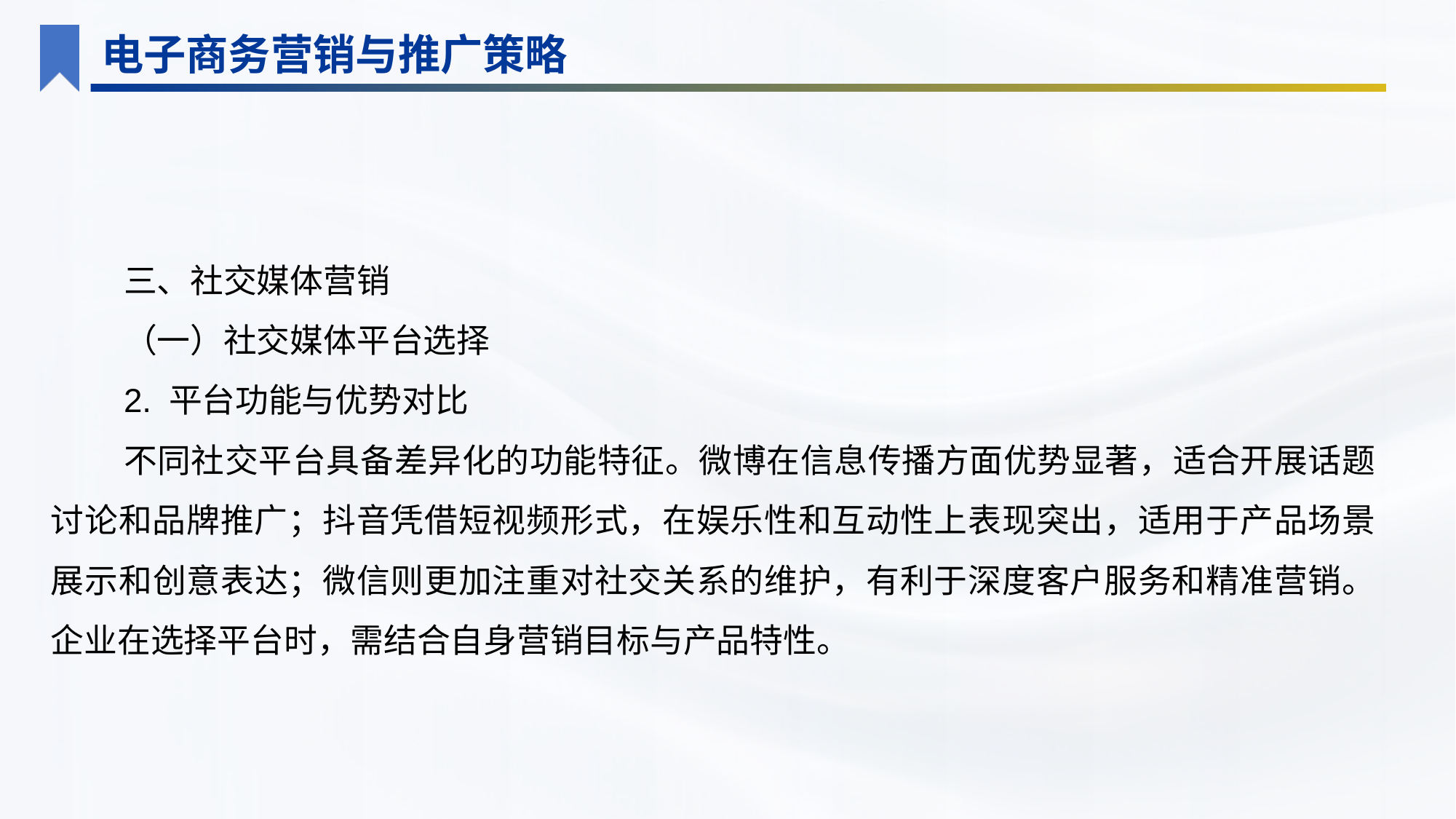

电子商务营销与推广策略
三、社交媒体营销
（一）社交媒体平台选择
2. 平台功能与优势对比
不同社交平台具备差异化的功能特征。微博在信息传播方面优势显著，适合开展话题讨论和品牌推广；抖音凭借短视频形式，在娱乐性和互动性上表现突出，适用于产品场景展示和创意表达；微信则更加注重对社交关系的维护，有利于深度客户服务和精准营销。企业在选择平台时，需结合自身营销目标与产品特性。